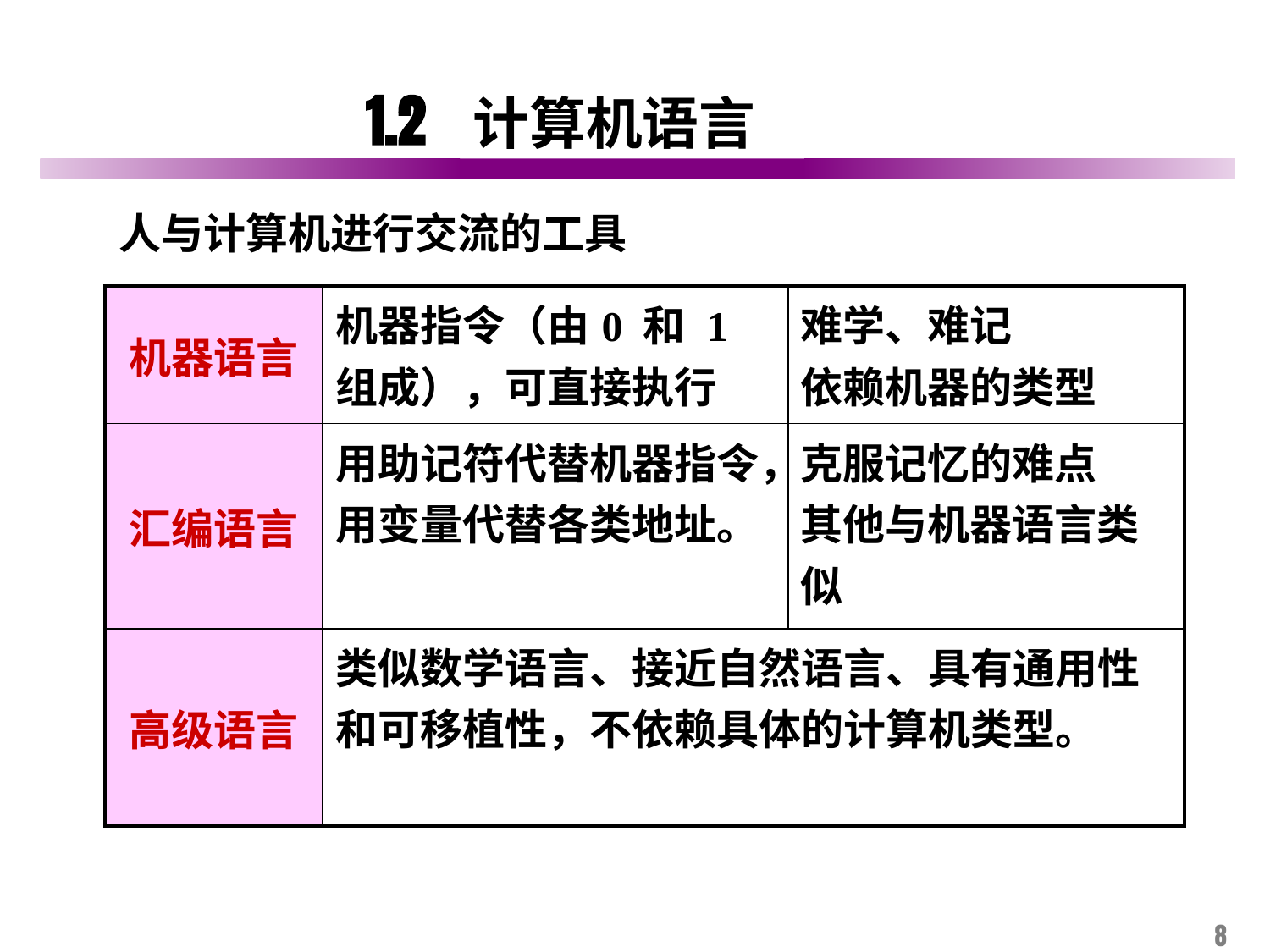

# 1.2 计算机语言
人与计算机进行交流的工具
| 机器语言 | 机器指令（由0 和 1组成），可直接执行 | 难学、难记 依赖机器的类型 |
| --- | --- | --- |
| 汇编语言 | 用助记符代替机器指令，用变量代替各类地址。 | 克服记忆的难点 其他与机器语言类似 |
| 高级语言 | 类似数学语言、接近自然语言、具有通用性和可移植性，不依赖具体的计算机类型。 |  |
8